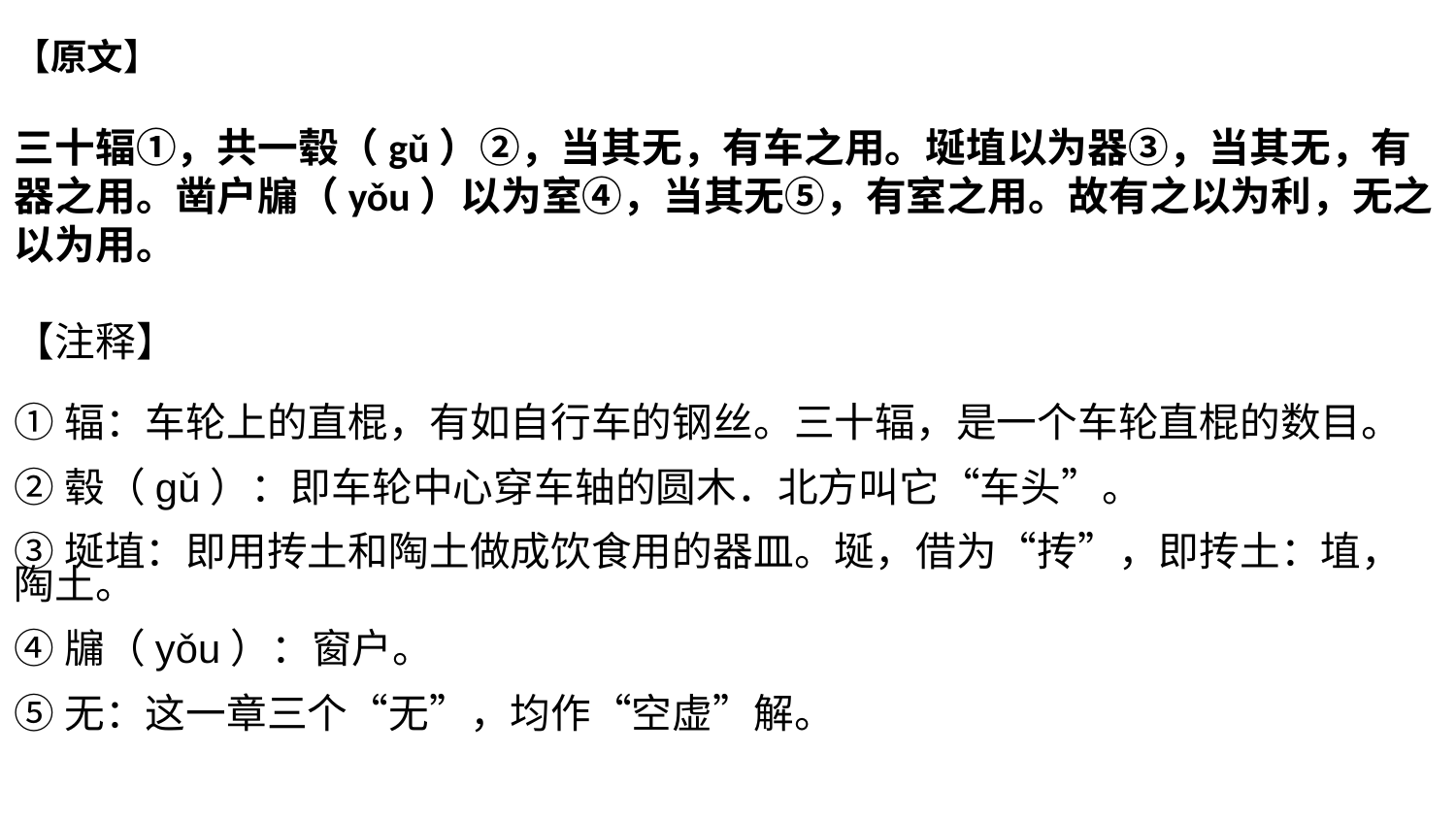

【原文】

三十辐①，共一毂（gǔ）②，当其无，有车之用。埏埴以为器③，当其无，有器之用。凿户牖（yǒu）以为室④，当其无⑤，有室之用。故有之以为利，无之以为用。

【注释】

①辐：车轮上的直棍，有如自行车的钢丝。三十辐，是一个车轮直棍的数目。

②毂（gǔ）：即车轮中心穿车轴的圆木．北方叫它“车头”。

③埏埴：即用抟土和陶土做成饮食用的器皿。埏，借为“抟”，即抟土：埴，陶土。

④牖（yǒu）：窗户。

⑤无：这一章三个“无”，均作“空虚”解。